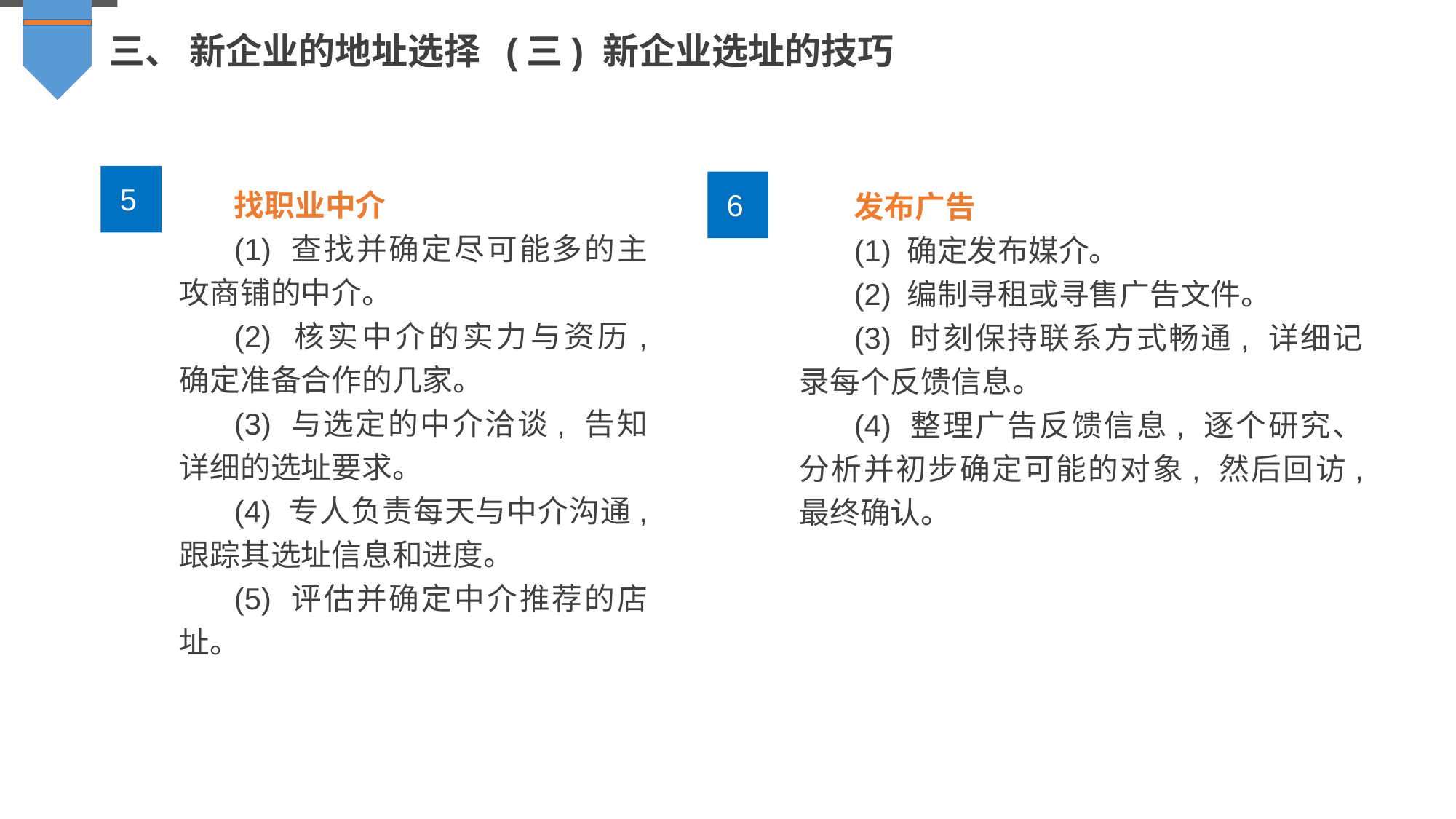

三、 新企业的地址选择  (三) 新企业选址的技巧

5
找职业中介
(1) 查找并确定尽可能多的主攻商铺的中介。
(2) 核实中介的实力与资历, 确定准备合作的几家。
(3) 与选定的中介洽谈, 告知详细的选址要求。
(4) 专人负责每天与中介沟通, 跟踪其选址信息和进度。
(5) 评估并确定中介推荐的店址。
发布广告
(1) 确定发布媒介。
(2) 编制寻租或寻售广告文件。
(3) 时刻保持联系方式畅通, 详细记录每个反馈信息。
(4) 整理广告反馈信息, 逐个研究、分析并初步确定可能的对象, 然后回访, 最终确认。
6